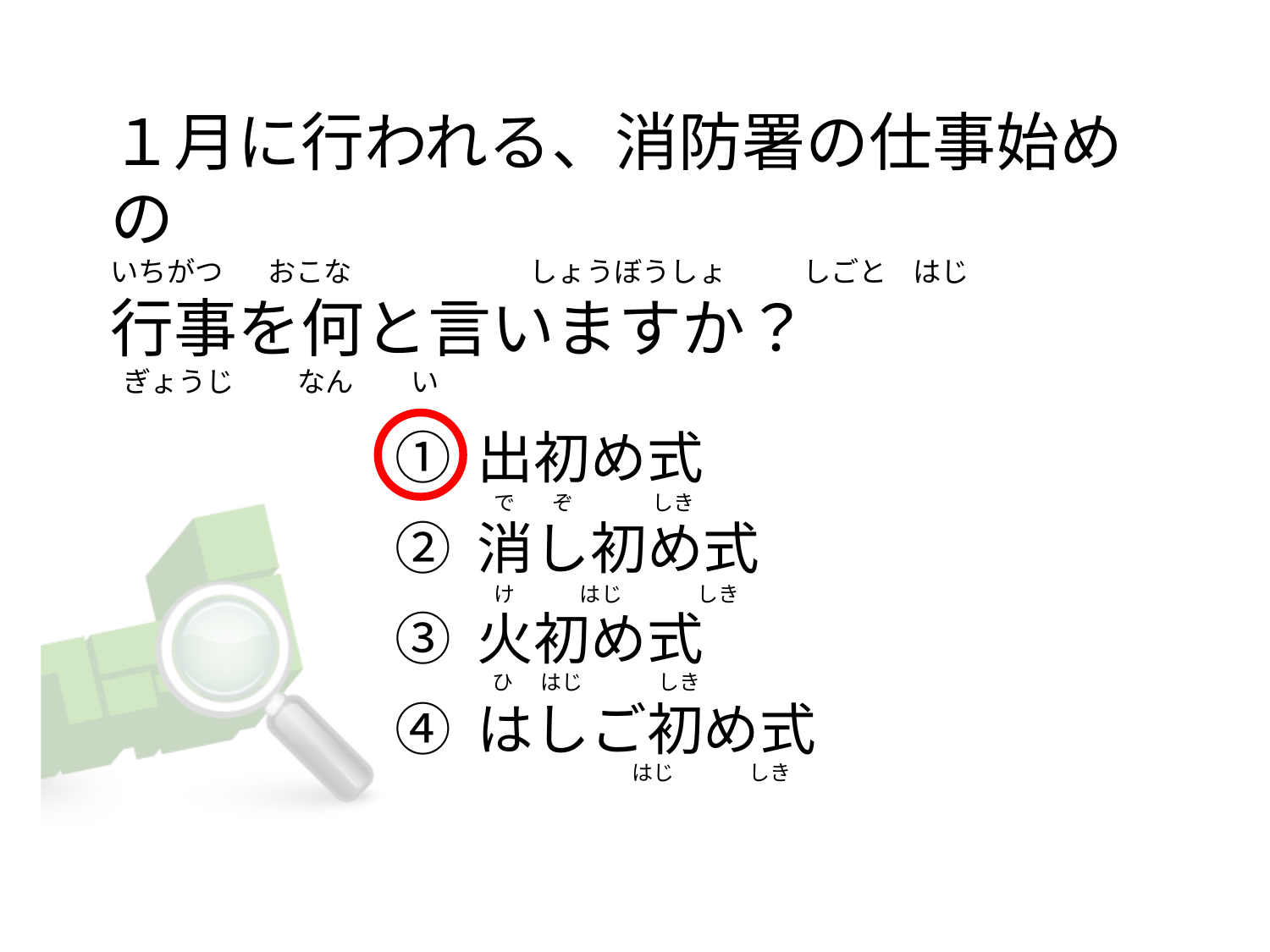

# １月に行われる、消防署の仕事始めの いちがつ       おこな                            しょうぼうしょ            しごと    はじ       行事を何と言いますか？   ぎょうじ          なん         い

① 出初め式
② 消し初め式
③ 火初め式
④ はしご初め式
  で        ぞ                 しき
  け              はじ                しき
  ひ      はじ                しき
                                はじ                しき